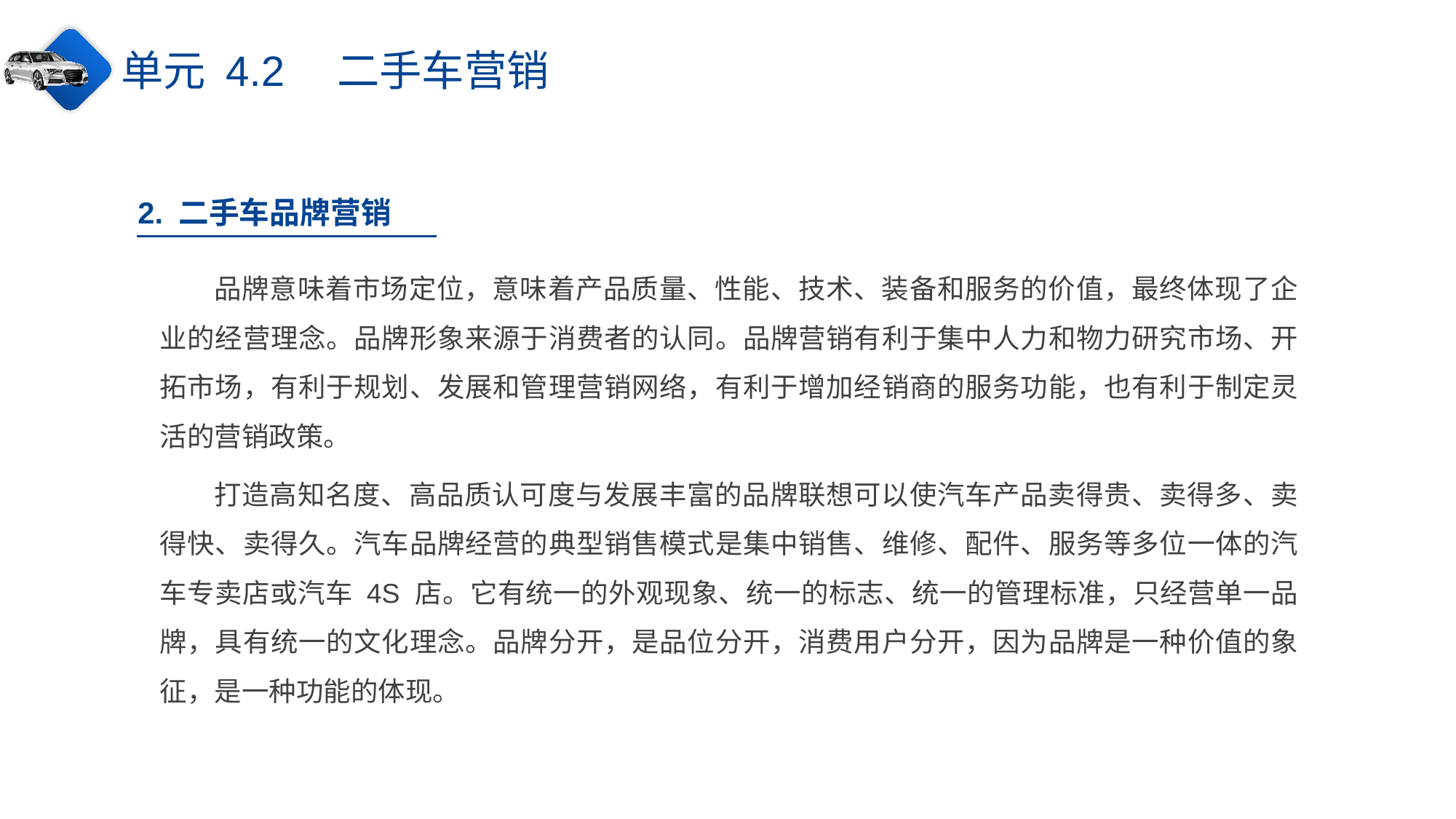

单元 4.2　二手车营销
2. 二手车品牌营销
品牌意味着市场定位，意味着产品质量、性能、技术、装备和服务的价值，最终体现了企业的经营理念。品牌形象来源于消费者的认同。品牌营销有利于集中人力和物力研究市场、开拓市场，有利于规划、发展和管理营销网络，有利于增加经销商的服务功能，也有利于制定灵活的营销政策。
打造高知名度、高品质认可度与发展丰富的品牌联想可以使汽车产品卖得贵、卖得多、卖得快、卖得久。汽车品牌经营的典型销售模式是集中销售、维修、配件、服务等多位一体的汽车专卖店或汽车 4S 店。它有统一的外观现象、统一的标志、统一的管理标准，只经营单一品牌，具有统一的文化理念。品牌分开，是品位分开，消费用户分开，因为品牌是一种价值的象征，是一种功能的体现。